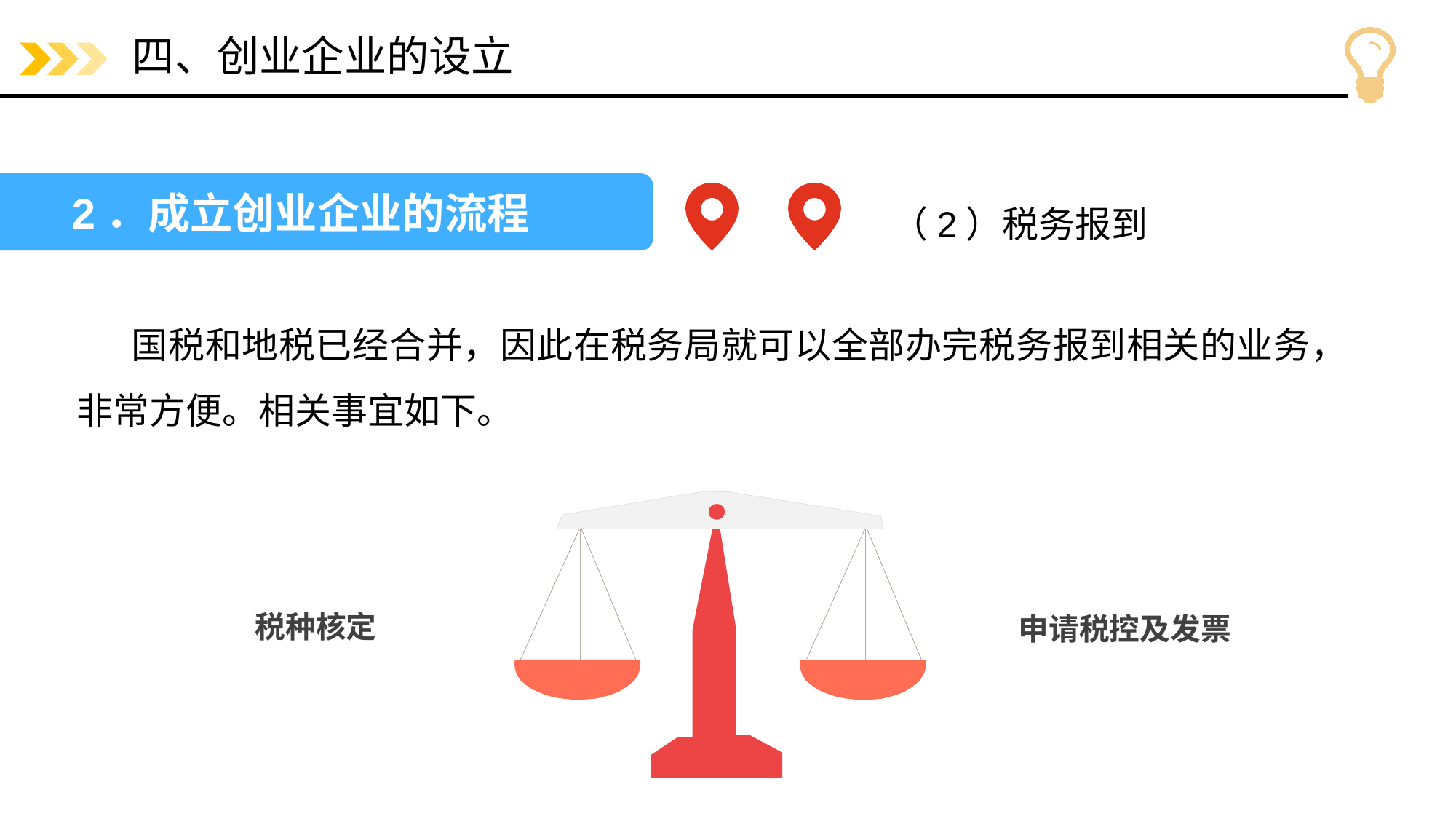

23
# 四、创业企业的设立
2．成立创业企业的流程
（2）税务报到

国税和地税已经合并，因此在税务局就可以全部办完税务报到相关的业务，非常方便。相关事宜如下。

税种核定
申请税控及发票